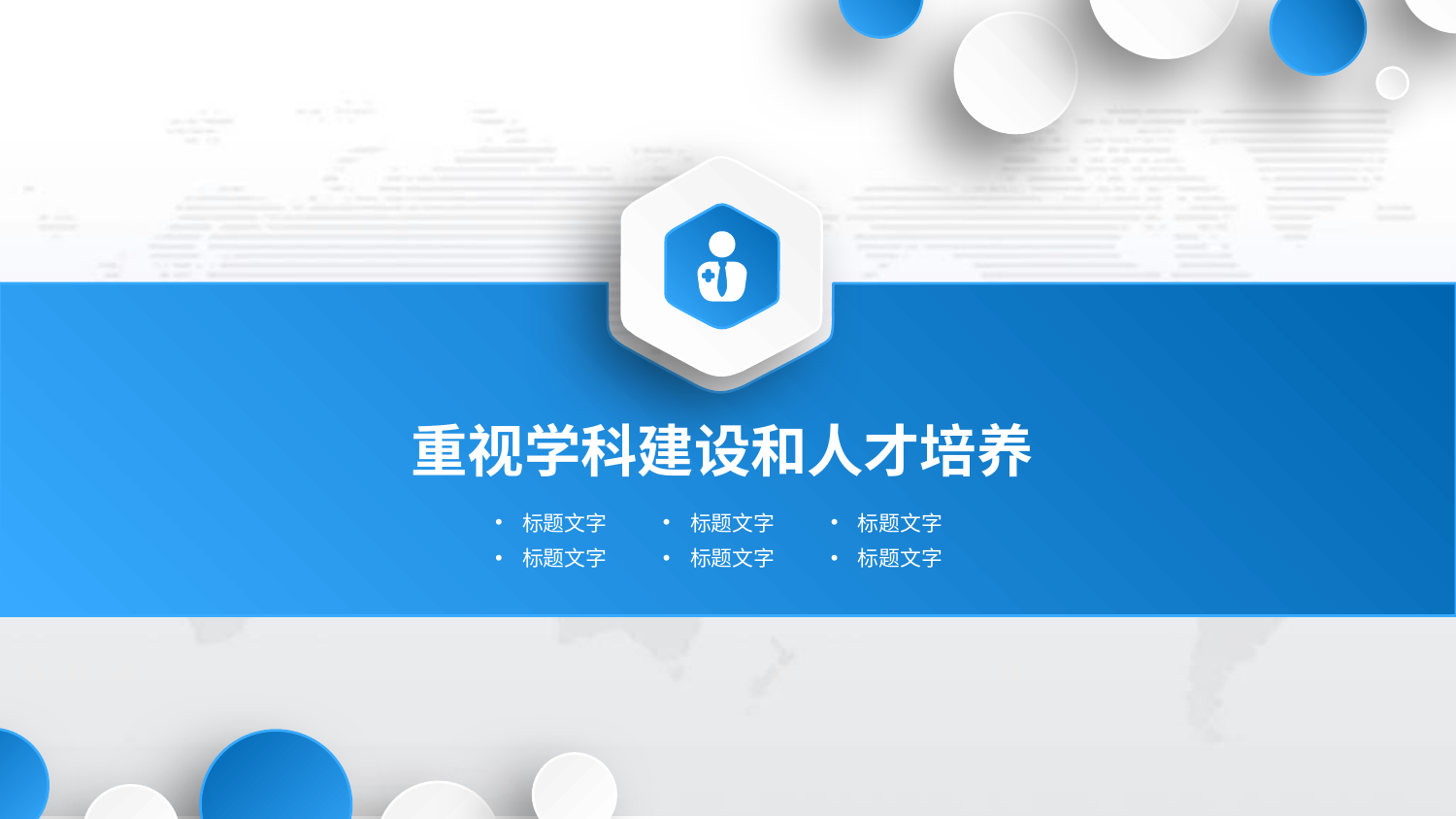

重视学科建设和人才培养
标题文字
标题文字
标题文字
标题文字
标题文字
标题文字